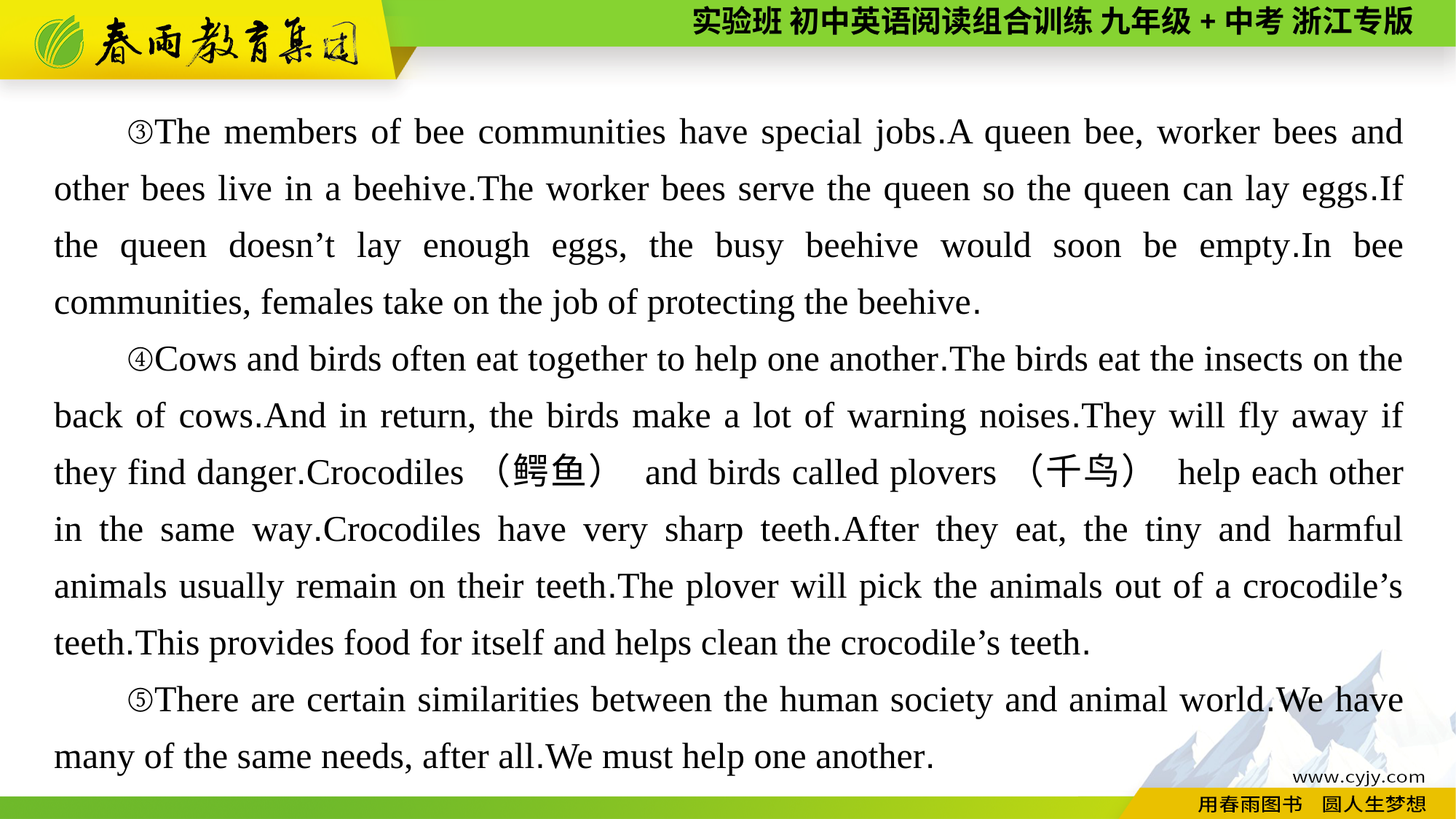

③The members of bee communities have special jobs.A queen bee, worker bees and other bees live in a beehive.The worker bees serve the queen so the queen can lay eggs.If the queen doesn’t lay enough eggs, the busy beehive would soon be empty.In bee communities, females take on the job of protecting the beehive.
④Cows and birds often eat together to help one another.The birds eat the insects on the back of cows.And in return, the birds make a lot of warning noises.They will fly away if they find danger.Crocodiles（鳄鱼） and birds called plovers（千鸟） help each other in the same way.Crocodiles have very sharp teeth.After they eat, the tiny and harmful animals usually remain on their teeth.The plover will pick the animals out of a crocodile’s teeth.This provides food for itself and helps clean the crocodile’s teeth.
⑤There are certain similarities between the human society and animal world.We have many of the same needs, after all.We must help one another.